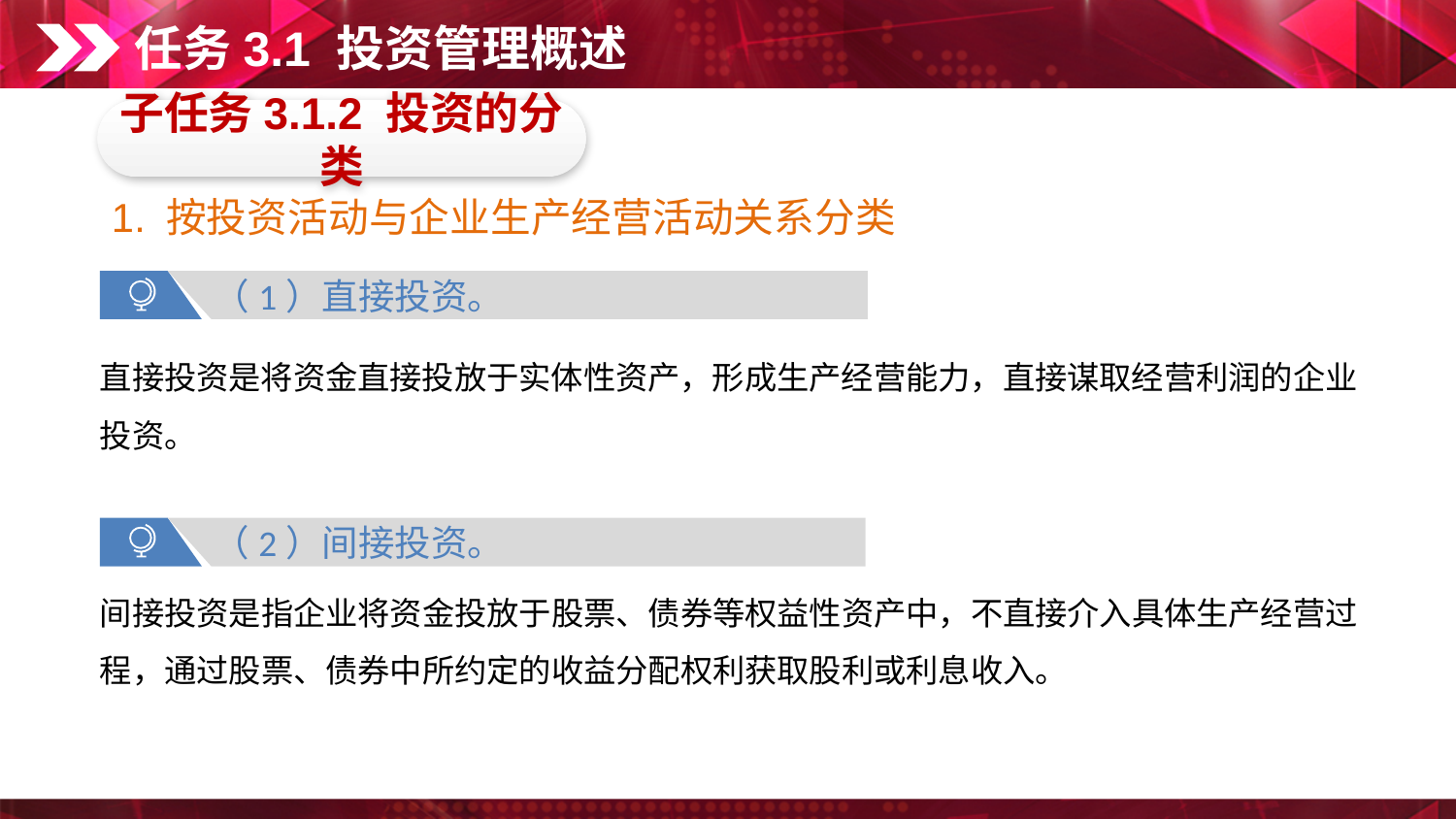

任务3.1 投资管理概述

子任务3.1.2 投资的分类
1. 按投资活动与企业生产经营活动关系分类

（1）直接投资。

直接投资是将资金直接投放于实体性资产，形成生产经营能力，直接谋取经营利润的企业投资。

（2）间接投资。
间接投资是指企业将资金投放于股票、债券等权益性资产中，不直接介入具体生产经营过程，通过股票、债券中所约定的收益分配权利获取股利或利息收入。